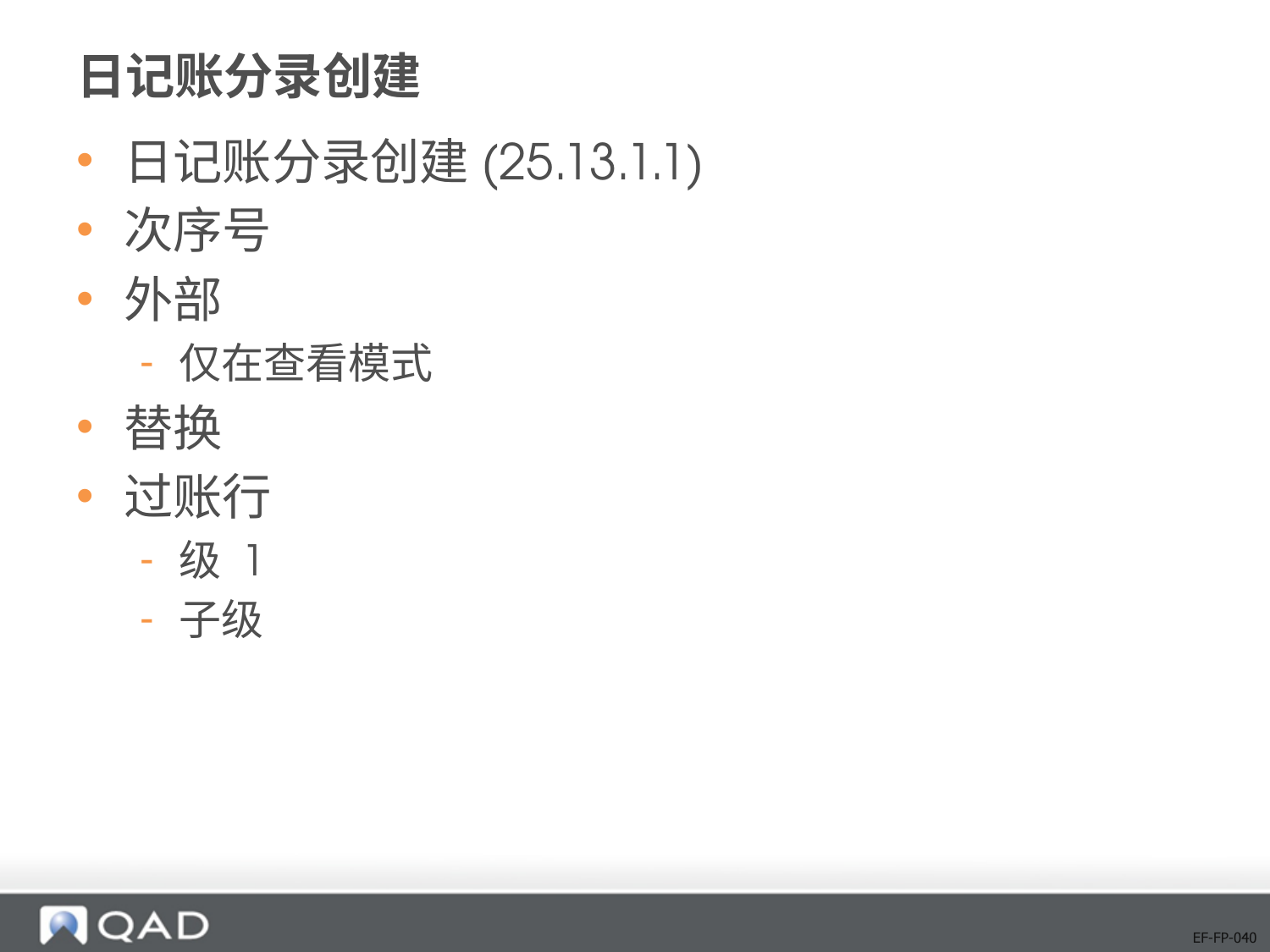

# 日记账分录创建
日记账分录创建(25.13.1.1)
次序号
外部
仅在查看模式
替换
过账行
级 1
子级

EF-FP-040